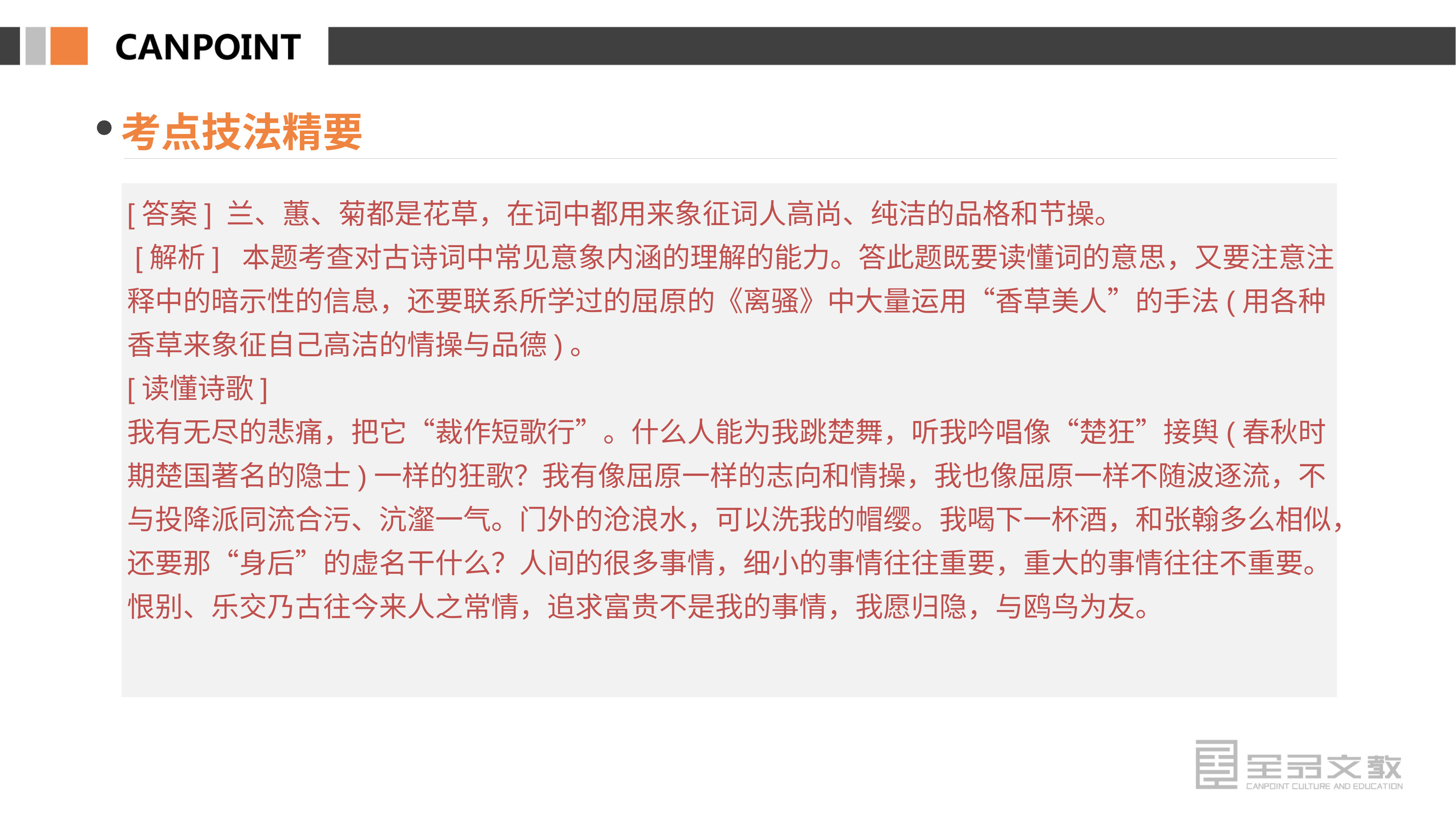

考点技法精要

[答案] 兰、蕙、菊都是花草，在词中都用来象征词人高尚、纯洁的品格和节操。
 [解析]  本题考查对古诗词中常见意象内涵的理解的能力。答此题既要读懂词的意思，又要注意注释中的暗示性的信息，还要联系所学过的屈原的《离骚》中大量运用“香草美人”的手法(用各种香草来象征自己高洁的情操与品德)。
[读懂诗歌]
我有无尽的悲痛，把它“裁作短歌行”。什么人能为我跳楚舞，听我吟唱像“楚狂”接舆(春秋时期楚国著名的隐士)一样的狂歌？我有像屈原一样的志向和情操，我也像屈原一样不随波逐流，不与投降派同流合污、沆瀣一气。门外的沧浪水，可以洗我的帽缨。我喝下一杯酒，和张翰多么相似，还要那“身后”的虚名干什么？人间的很多事情，细小的事情往往重要，重大的事情往往不重要。恨别、乐交乃古往今来人之常情，追求富贵不是我的事情，我愿归隐，与鸥鸟为友。